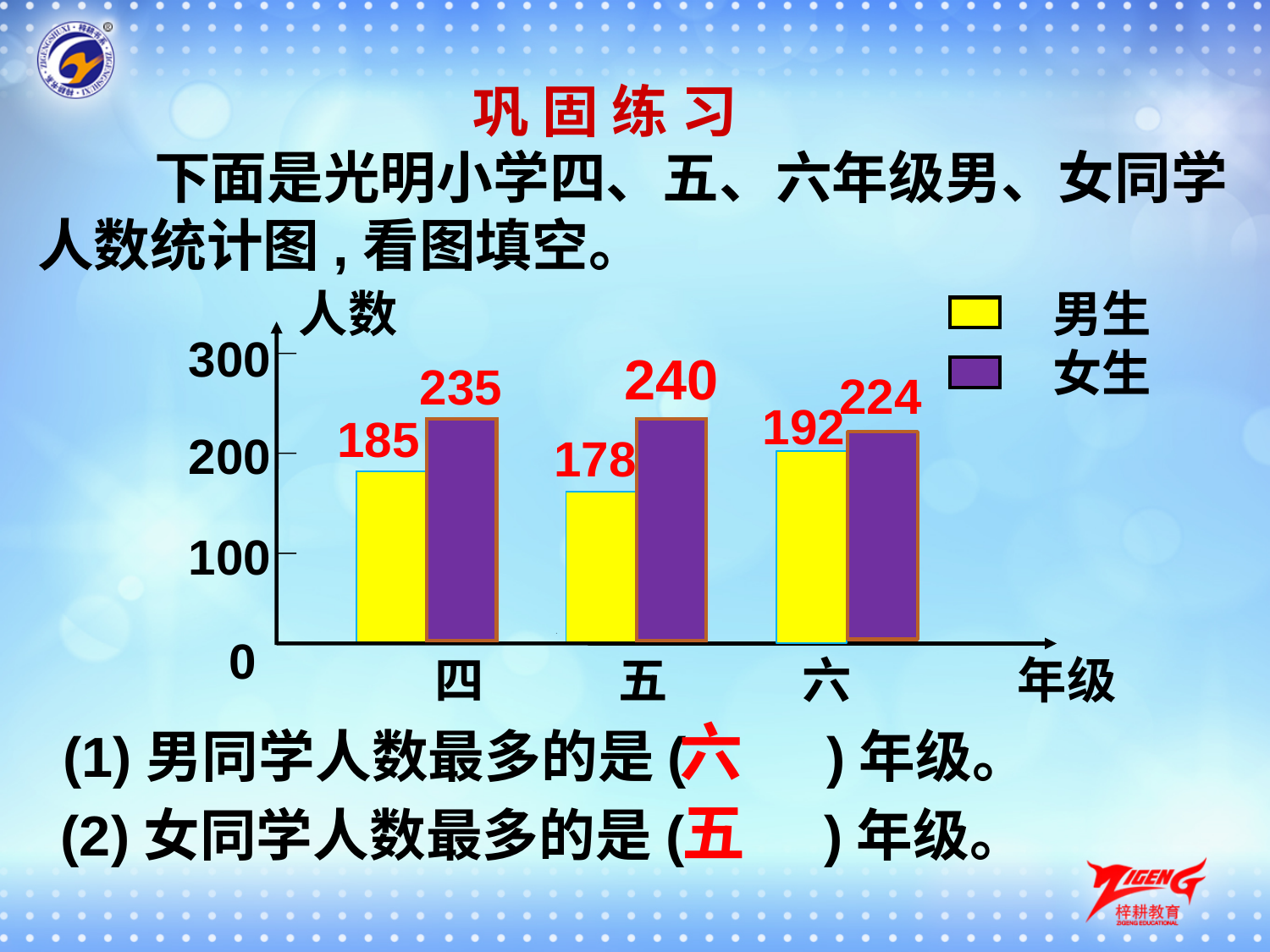

巩 固 练 习
        下面是光明小学四、五、六年级男、女同学人数统计图,看图填空。
人数
男生
女生

300
200
100
四            五            六
240
235

224
192
185

178

0

年级

六
(1)男同学人数最多的是(　　)年级。
五
(2)女同学人数最多的是(　　)年级。